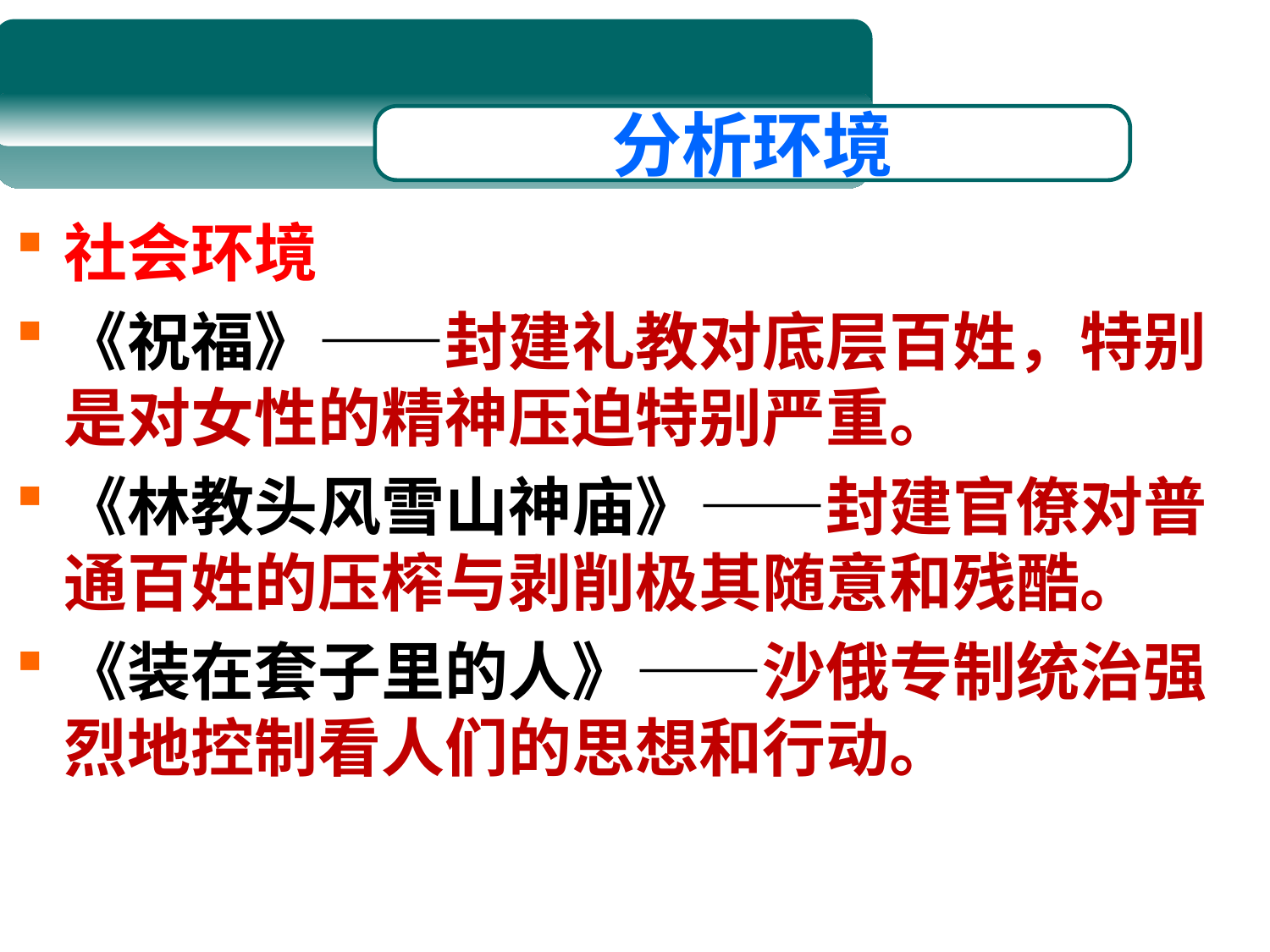

分析环境
社会环境
《祝福》——封建礼教对底层百姓，特别是对女性的精神压迫特别严重。
《林教头风雪山神庙》——封建官僚对普通百姓的压榨与剥削极其随意和残酷。
《装在套子里的人》——沙俄专制统治强烈地控制看人们的思想和行动。